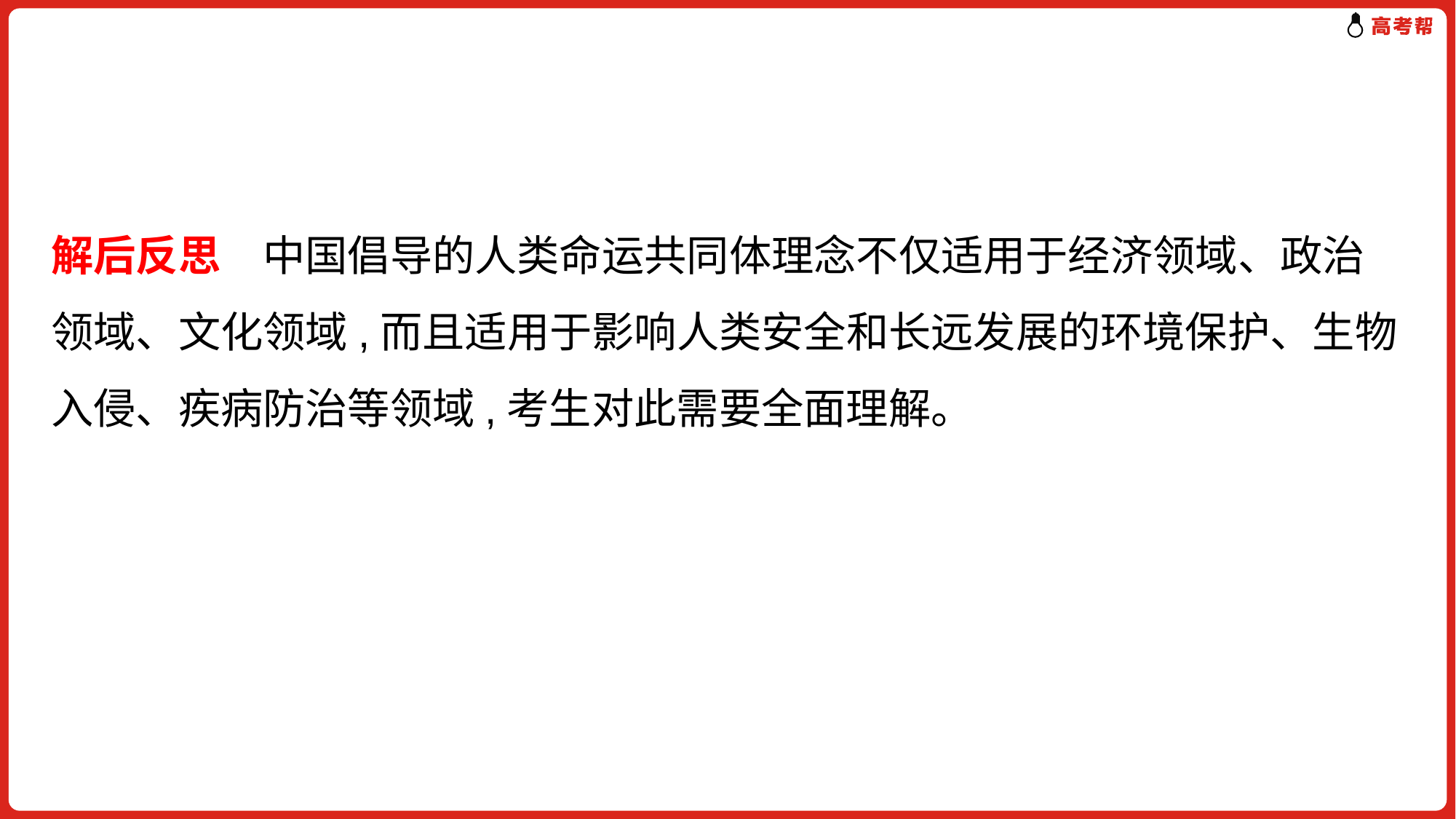

# 解后反思　中国倡导的人类命运共同体理念不仅适用于经济领域、政治领域、文化领域,而且适用于影响人类安全和长远发展的环境保护、生物入侵、疾病防治等领域,考生对此需要全面理解。